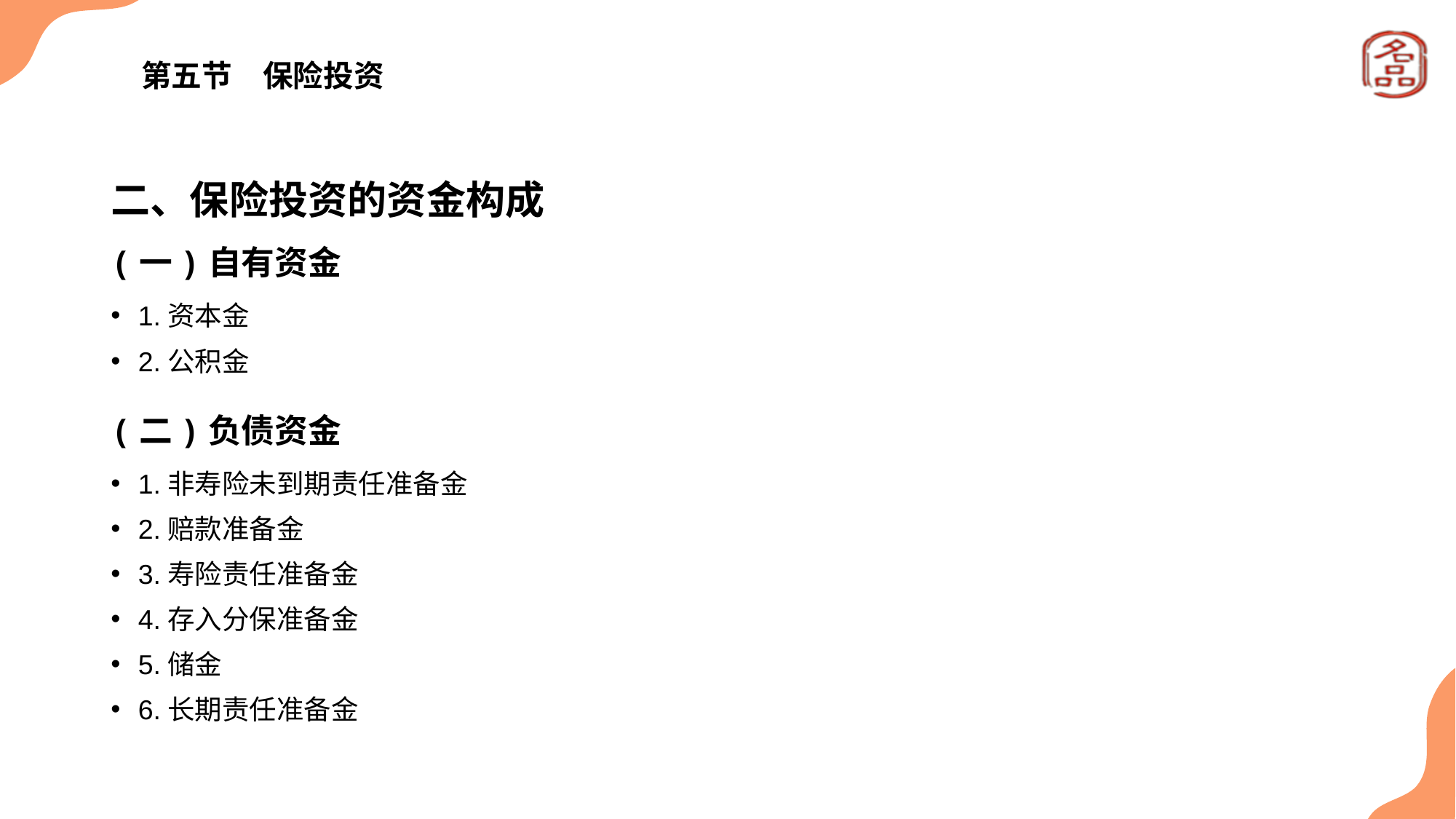

# 第五节　保险投资
二、保险投资的资金构成
(一)自有资金
1.资本金
2.公积金
(二)负债资金
1.非寿险未到期责任准备金
2.赔款准备金
3.寿险责任准备金
4.存入分保准备金
5.储金
6.长期责任准备金